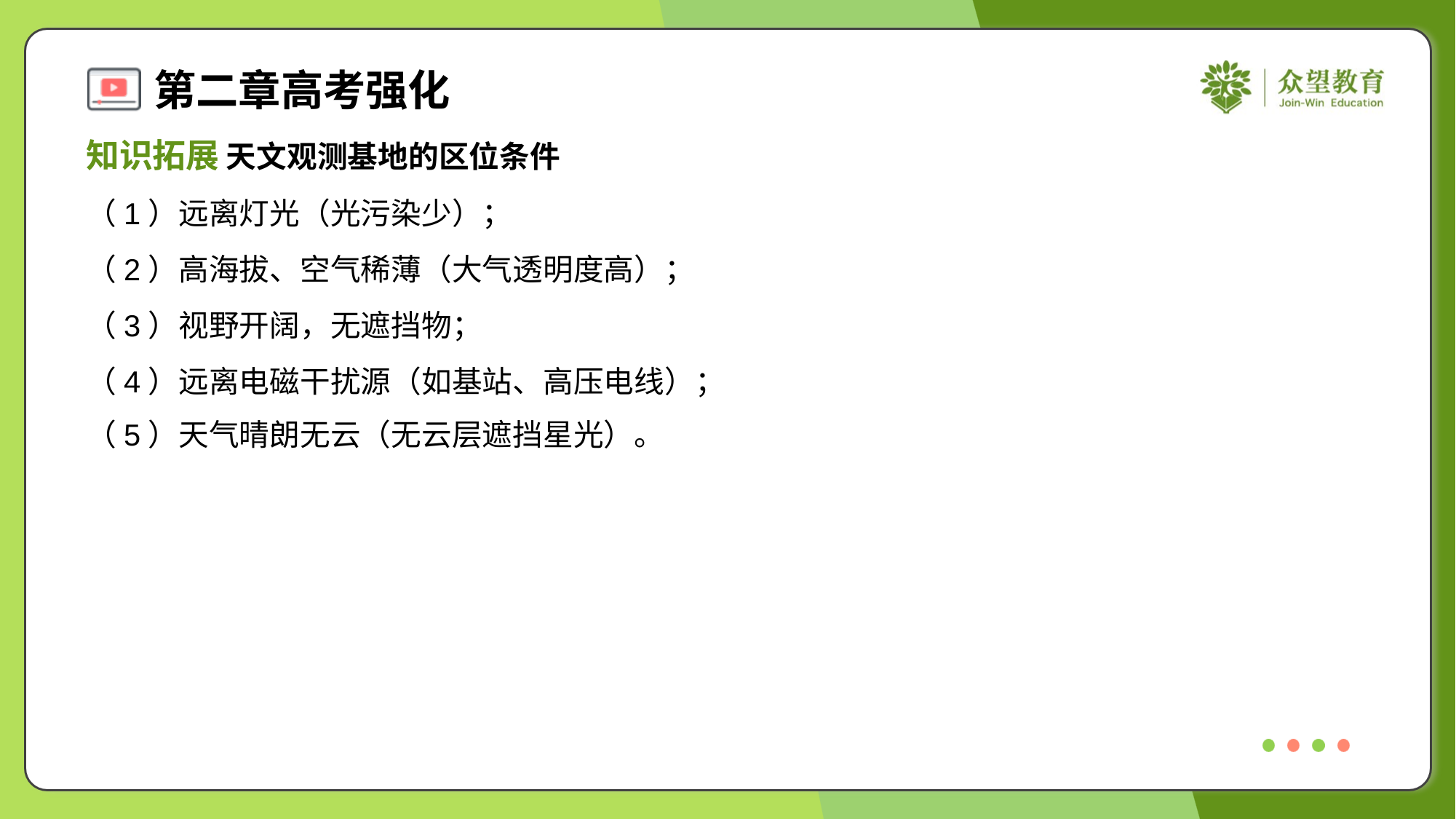

知识拓展 天文观测基地的区位条件
（1）远离灯光（光污染少）；
（2）高海拔、空气稀薄（大气透明度高）；
（3）视野开阔，无遮挡物；
（4）远离电磁干扰源（如基站、高压电线）；
（5）天气晴朗无云（无云层遮挡星光）。